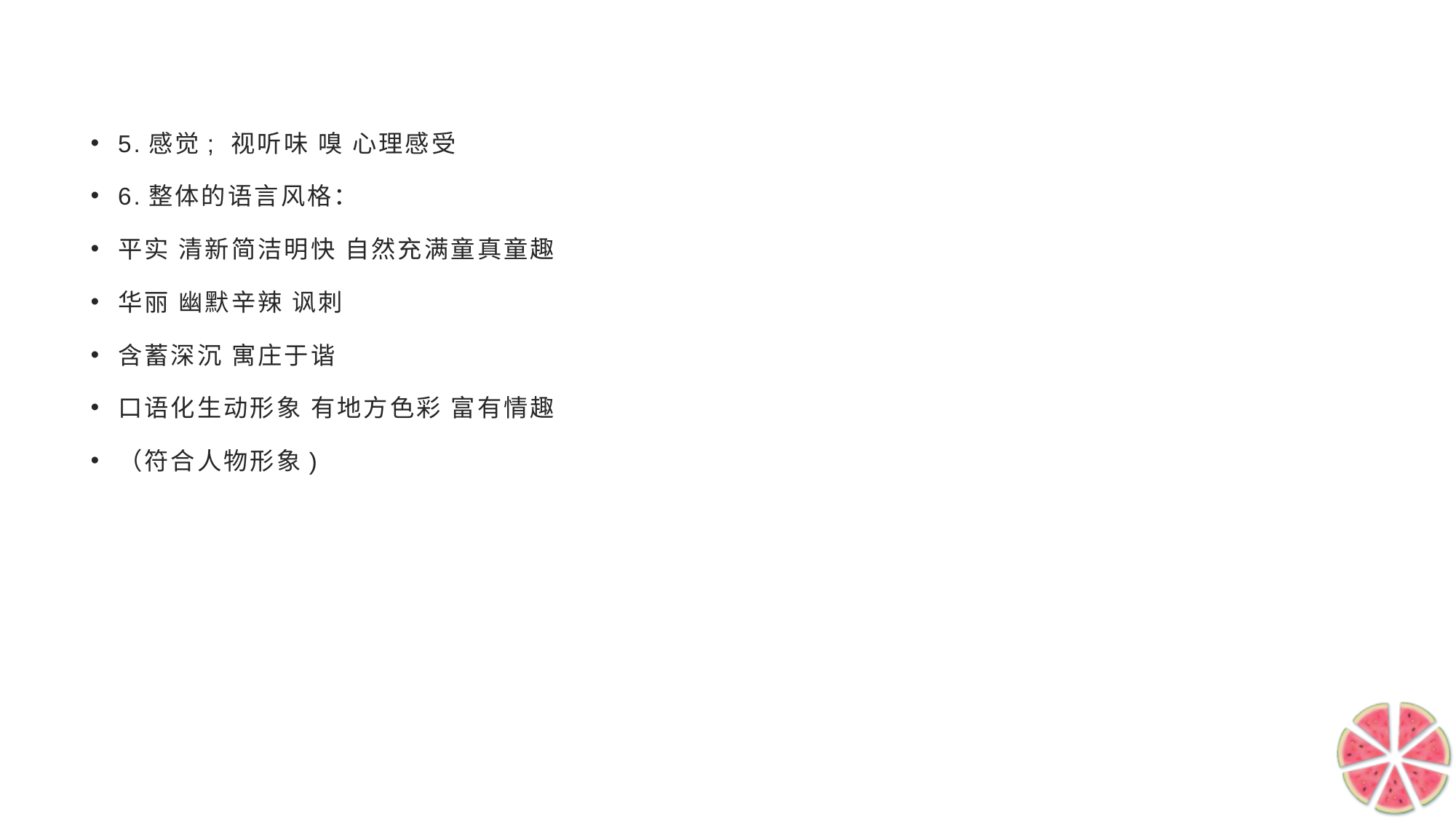

#
5.感觉; 视听味 嗅 心理感受
6.整体的语言风格：
平实 清新简洁明快 自然充满童真童趣
华丽 幽默辛辣 讽刺
含蓄深沉 寓庄于谐
口语化生动形象 有地方色彩 富有情趣
（符合人物形象)